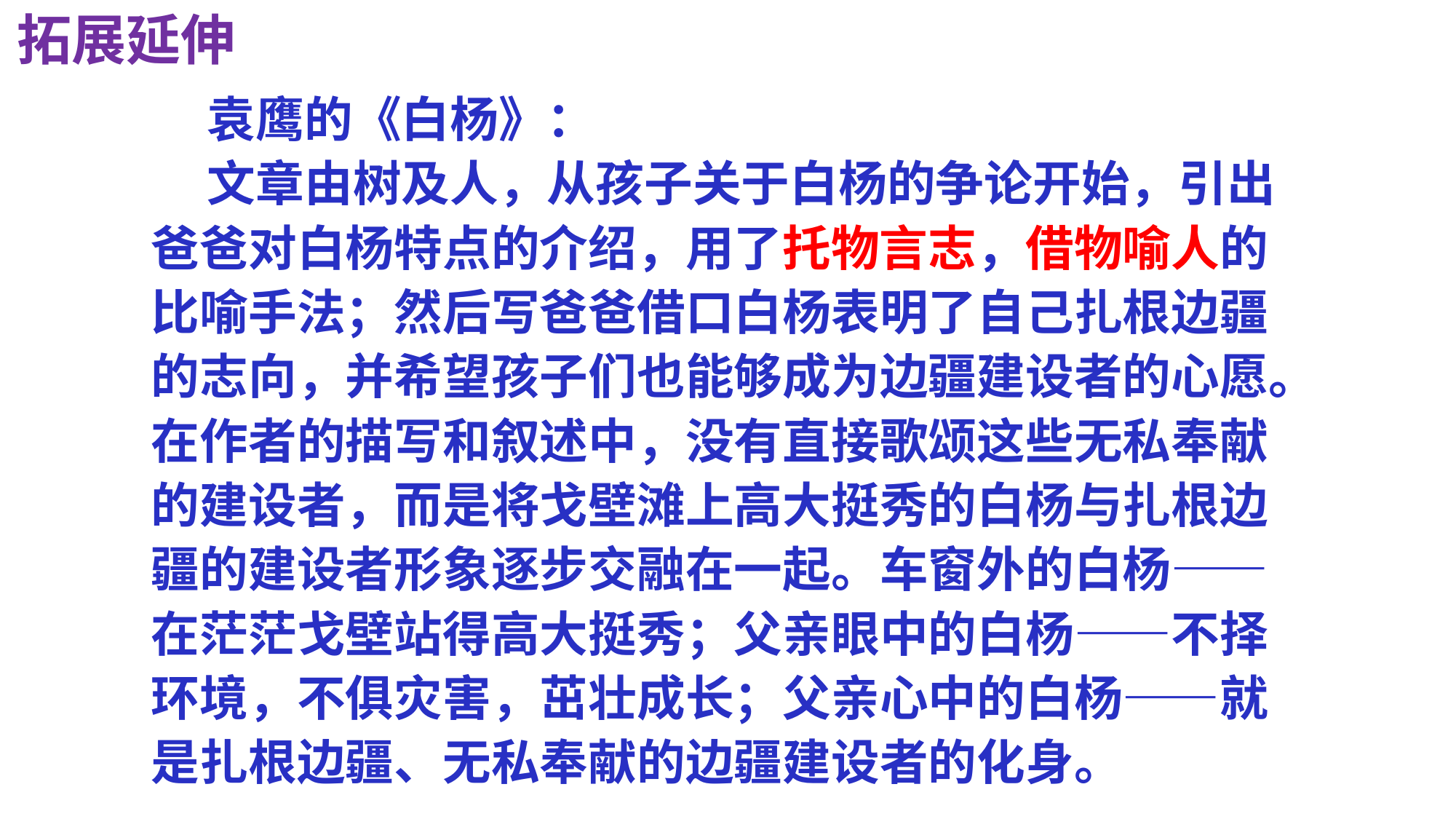

拓展延伸
    袁鹰的《白杨》：
    文章由树及人，从孩子关于白杨的争论开始，引出爸爸对白杨特点的介绍，用了托物言志，借物喻人的比喻手法；然后写爸爸借口白杨表明了自己扎根边疆的志向，并希望孩子们也能够成为边疆建设者的心愿。在作者的描写和叙述中，没有直接歌颂这些无私奉献的建设者，而是将戈壁滩上高大挺秀的白杨与扎根边疆的建设者形象逐步交融在一起。车窗外的白杨——在茫茫戈壁站得高大挺秀；父亲眼中的白杨——不择环境，不俱灾害，茁壮成长；父亲心中的白杨——就是扎根边疆、无私奉献的边疆建设者的化身。